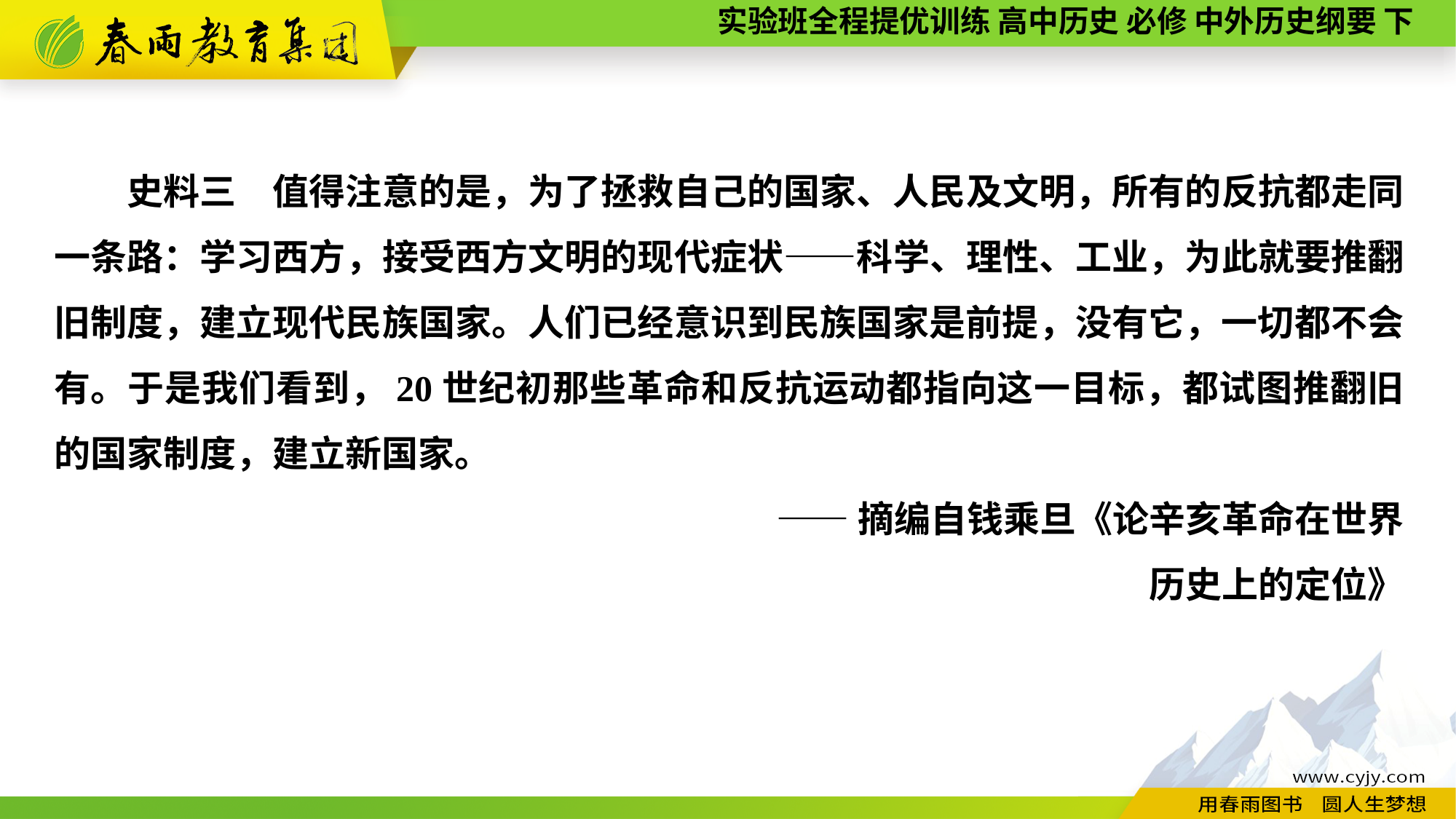

史料三　值得注意的是，为了拯救自己的国家、人民及文明，所有的反抗都走同一条路：学习西方，接受西方文明的现代症状——科学、理性、工业，为此就要推翻旧制度，建立现代民族国家。人们已经意识到民族国家是前提，没有它，一切都不会有。于是我们看到，20世纪初那些革命和反抗运动都指向这一目标，都试图推翻旧的国家制度，建立新国家。
——摘编自钱乘旦《论辛亥革命在世界
历史上的定位》